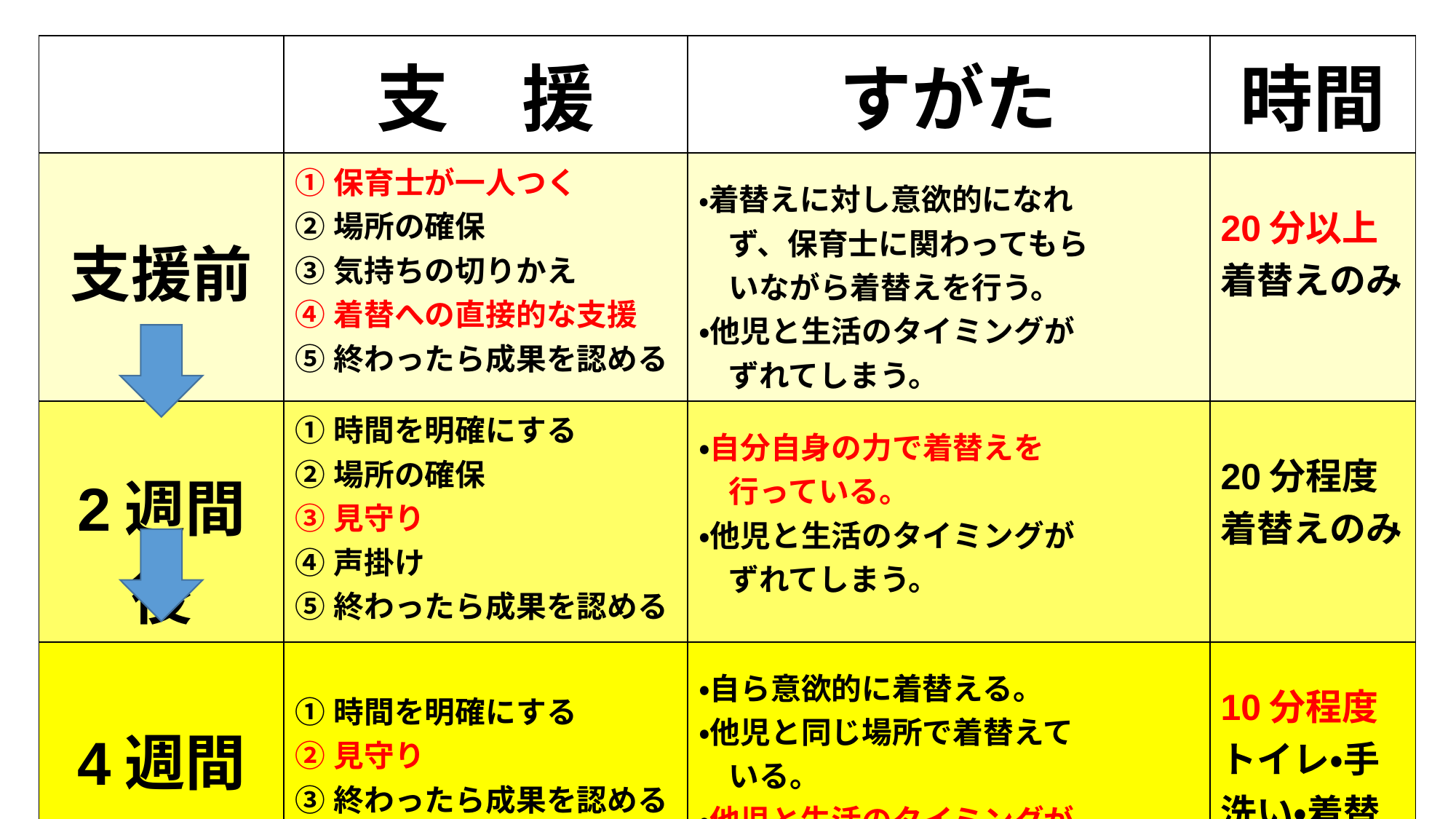

|  | 支　援 | すがた | 時間 |
| --- | --- | --- | --- |
| 支援前 | ①保育士が一人つく ②場所の確保 ③気持ちの切りかえ ④着替への直接的な支援 ⑤終わったら成果を認める | ・着替えに対し意欲的になれ 　ず、保育士に関わってもら 　いながら着替えを行う。 ・他児と生活のタイミングが 　ずれてしまう。 | 20分以上 着替えのみ |
| 2週間後 | ①時間を明確にする ②場所の確保 ③見守り ④声掛け ⑤終わったら成果を認める | ・自分自身の力で着替えを 　行っている。 ・他児と生活のタイミングが 　ずれてしまう。 | 20分程度 着替えのみ |
| 4週間後 | ①時間を明確にする ②見守り ③終わったら成果を認める | ・自ら意欲的に着替える。 ・他児と同じ場所で着替えて 　いる。 ・他児と生活のタイミングが 　あう。 | 10分程度 トイレ・手洗い・着替え含め |